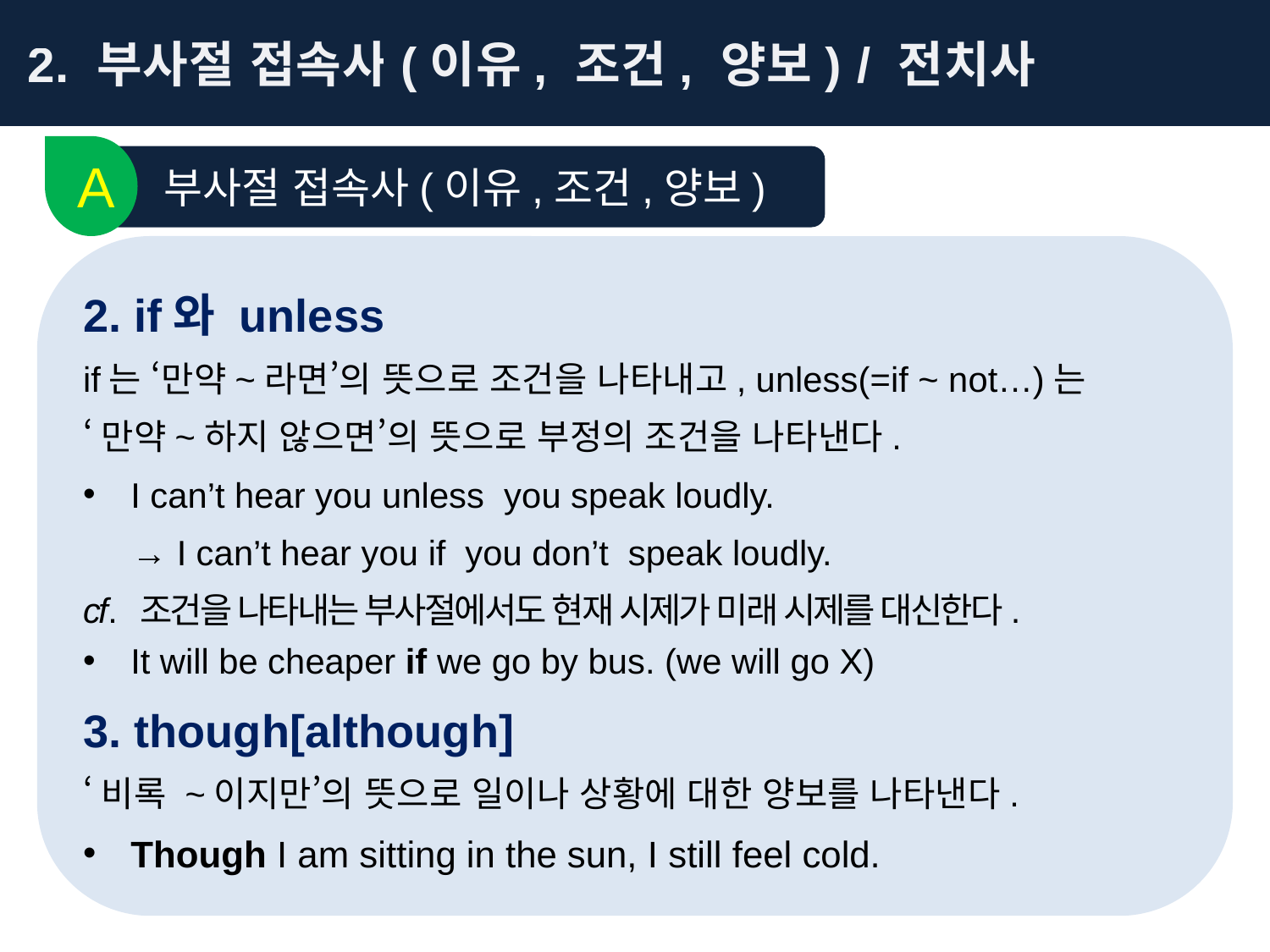

2. 부사절 접속사(이유, 조건, 양보) / 전치사

A
부사절 접속사(이유,조건,양보)
2. if와 unless
if는 ‘만약~라면’의 뜻으로 조건을 나타내고, unless(=if ~ not…)는
‘만약~하지 않으면’의 뜻으로 부정의 조건을 나타낸다.
I can’t hear you unless  you speak loudly.
     → I can’t hear you if  you don’t  speak loudly.
cf.  조건을 나타내는 부사절에서도 현재 시제가 미래 시제를 대신한다.
It will be cheaper if we go by bus. (we will go X)
3. though[although]
‘비록 ~이지만’의 뜻으로 일이나 상황에 대한 양보를 나타낸다.
Though I am sitting in the sun, I still feel cold.